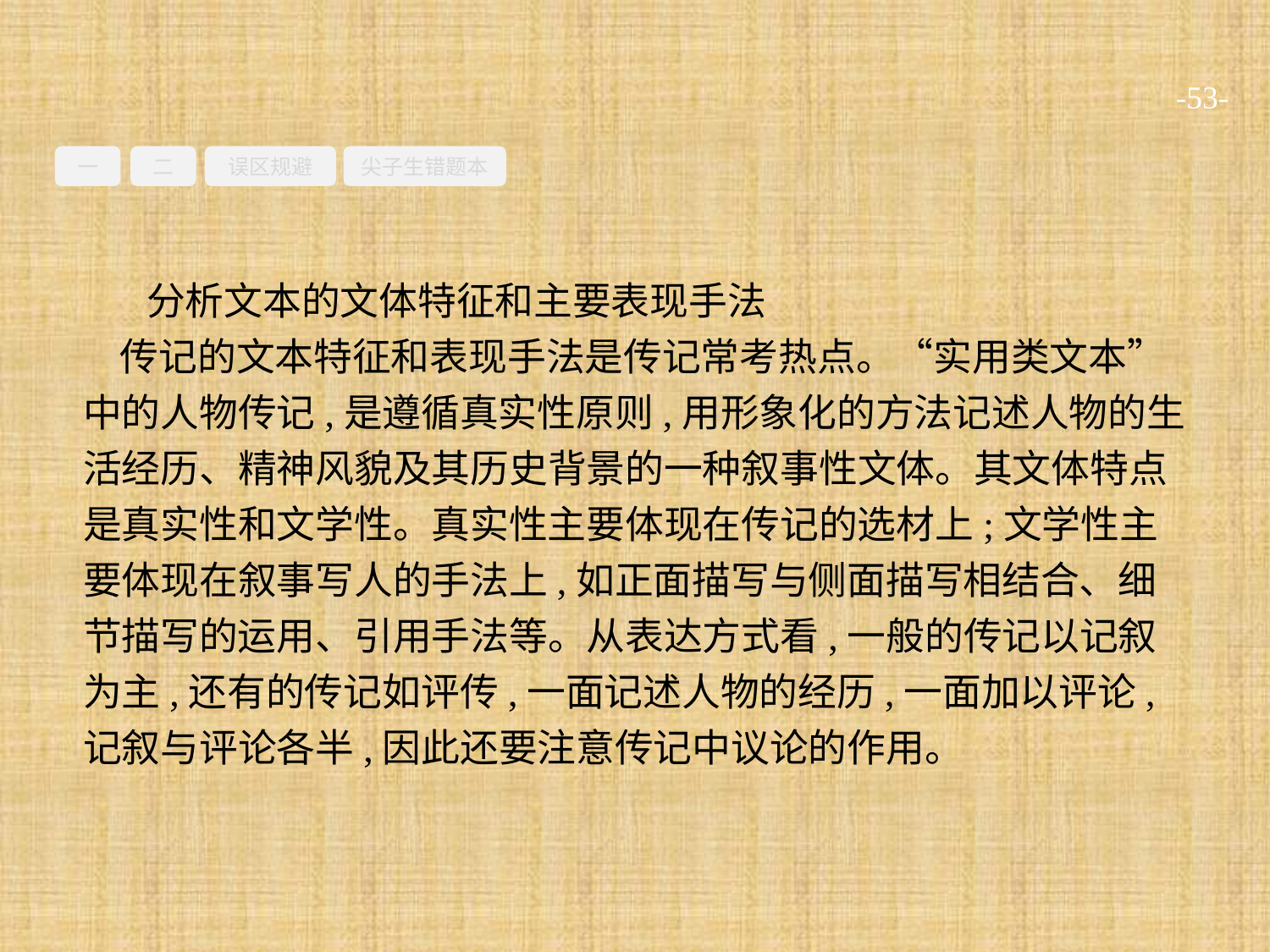

-53-
一
二
误区规避
尖子生错题本
分析文本的文体特征和主要表现手法
传记的文本特征和表现手法是传记常考热点。“实用类文本”中的人物传记,是遵循真实性原则,用形象化的方法记述人物的生活经历、精神风貌及其历史背景的一种叙事性文体。其文体特点是真实性和文学性。真实性主要体现在传记的选材上;文学性主要体现在叙事写人的手法上,如正面描写与侧面描写相结合、细节描写的运用、引用手法等。从表达方式看,一般的传记以记叙为主,还有的传记如评传,一面记述人物的经历,一面加以评论,记叙与评论各半,因此还要注意传记中议论的作用。